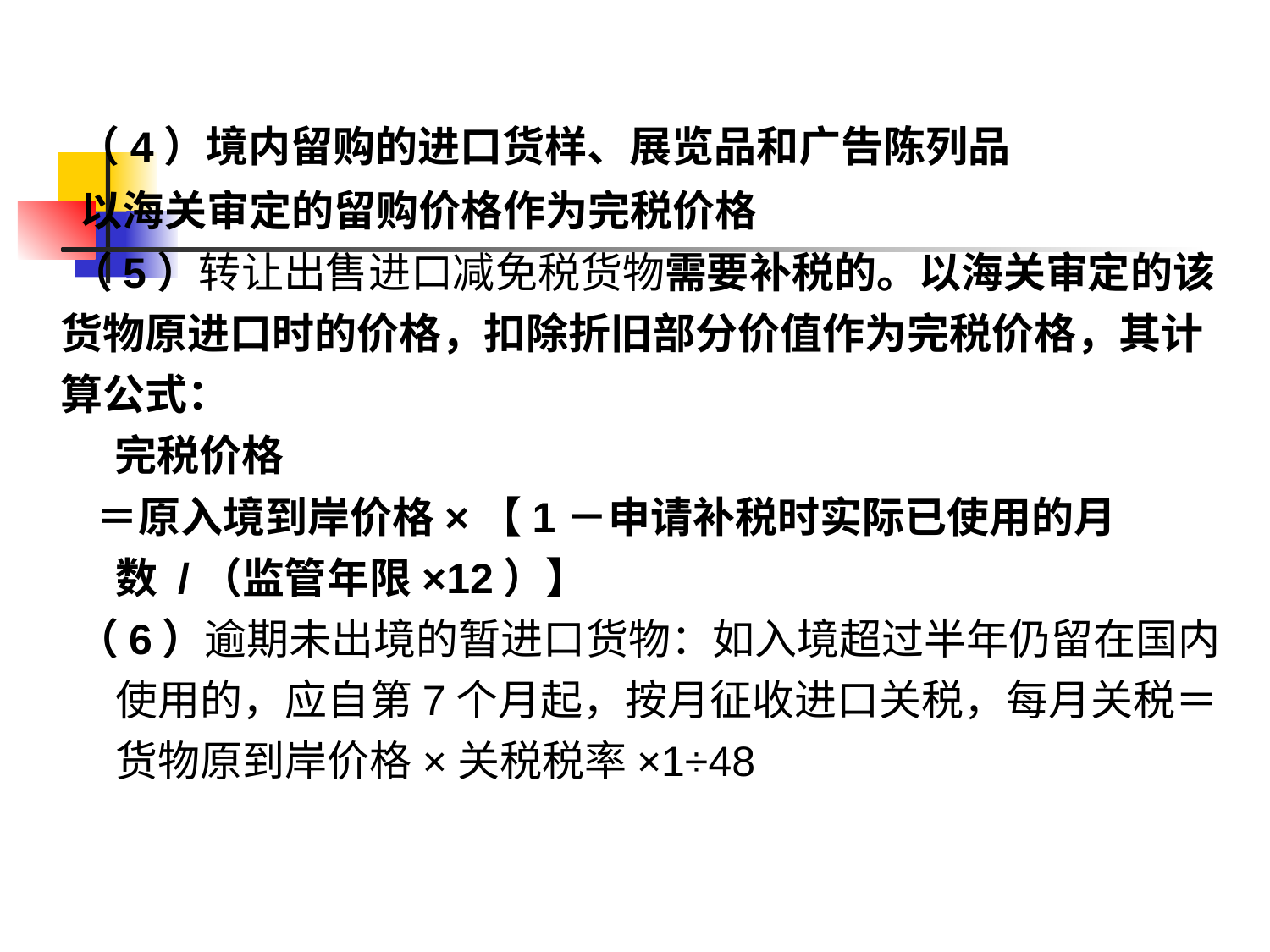

（4）境内留购的进口货样、展览品和广告陈列品
      以海关审定的留购价格作为完税价格
     （5）转让出售进口减免税货物需要补税的。以海关审定的该货物原进口时的价格，扣除折旧部分价值作为完税价格，其计算公式：
   完税价格
 ＝原入境到岸价格×【1－申请补税时实际已使用的月数 /（监管年限×12）】
（6）逾期未出境的暂进口货物：如入境超过半年仍留在国内使用的，应自第7个月起，按月征收进口关税，每月关税＝货物原到岸价格×关税税率×1÷48